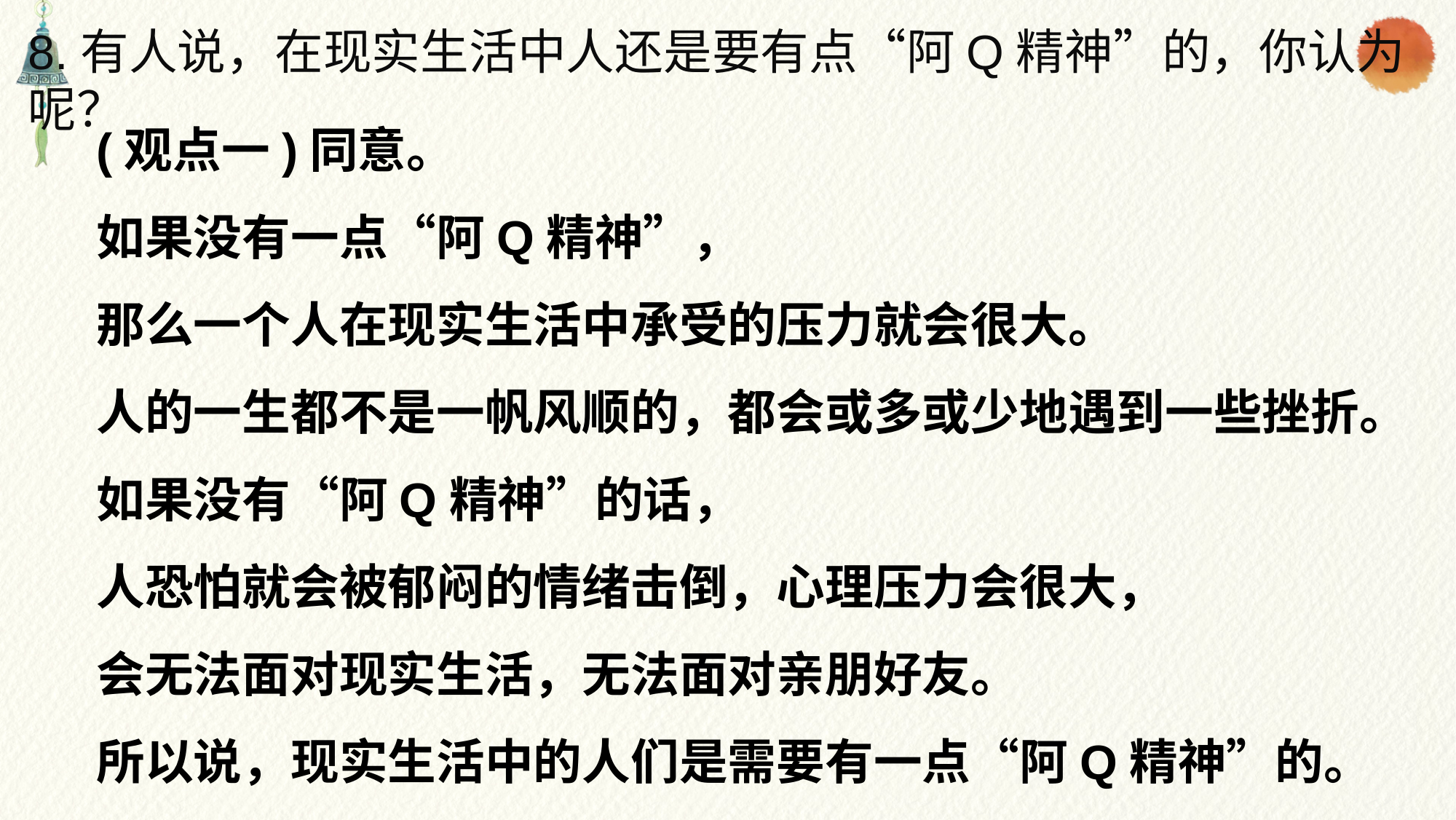

8.有人说，在现实生活中人还是要有点“阿Q精神”的，你认为呢？
(观点一)同意。
如果没有一点“阿Q精神”，
那么一个人在现实生活中承受的压力就会很大。
人的一生都不是一帆风顺的，都会或多或少地遇到一些挫折。如果没有“阿Q精神”的话，
人恐怕就会被郁闷的情绪击倒，心理压力会很大，
会无法面对现实生活，无法面对亲朋好友。
所以说，现实生活中的人们是需要有一点“阿Q精神”的。